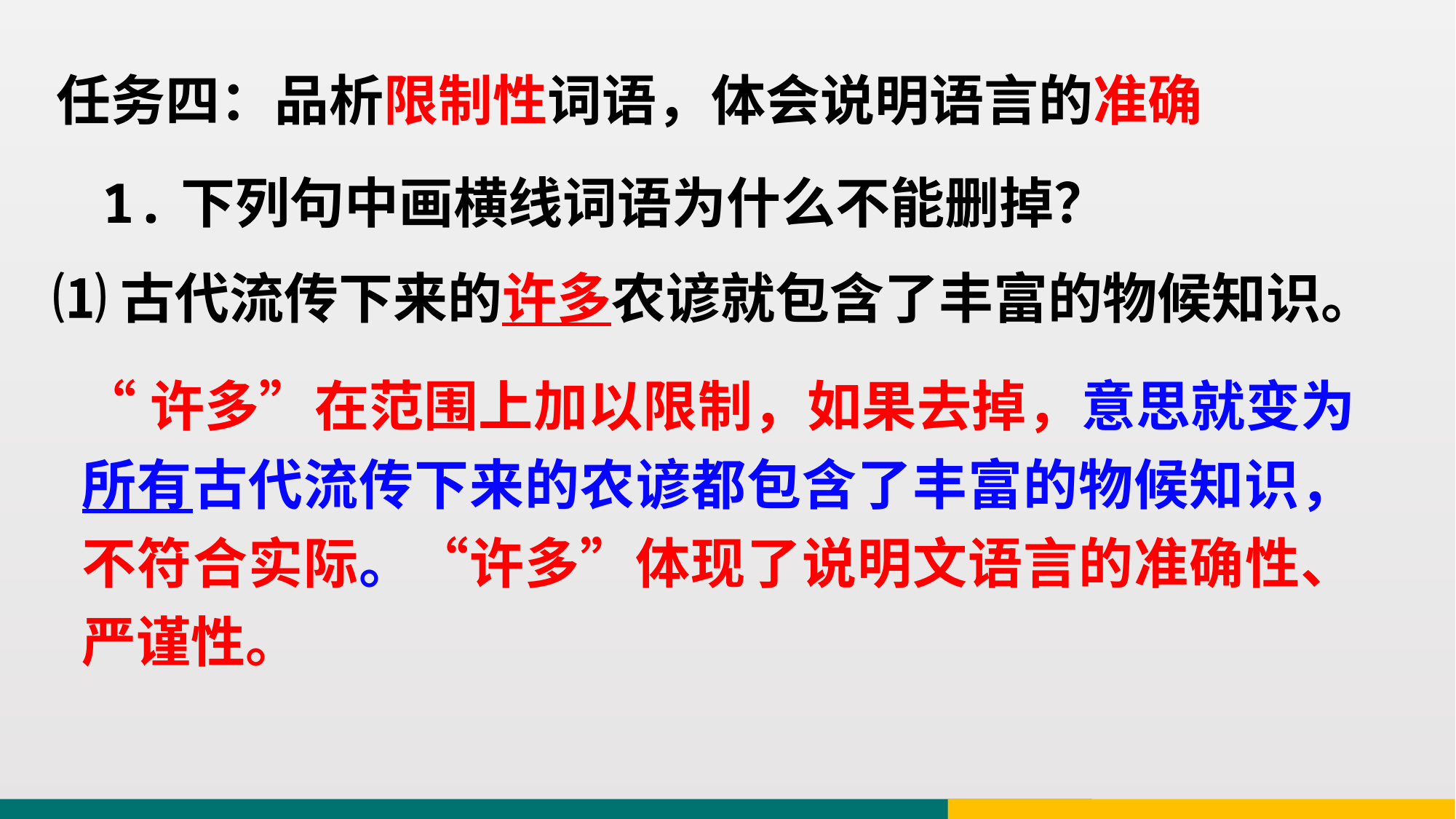

任务四：品析限制性词语，体会说明语言的准确
1.下列句中画横线词语为什么不能删掉？
⑴古代流传下来的许多农谚就包含了丰富的物候知识。
“许多”在范围上加以限制，如果去掉，意思就变为所有古代流传下来的农谚都包含了丰富的物候知识，不符合实际。“许多”体现了说明文语言的准确性、严谨性。